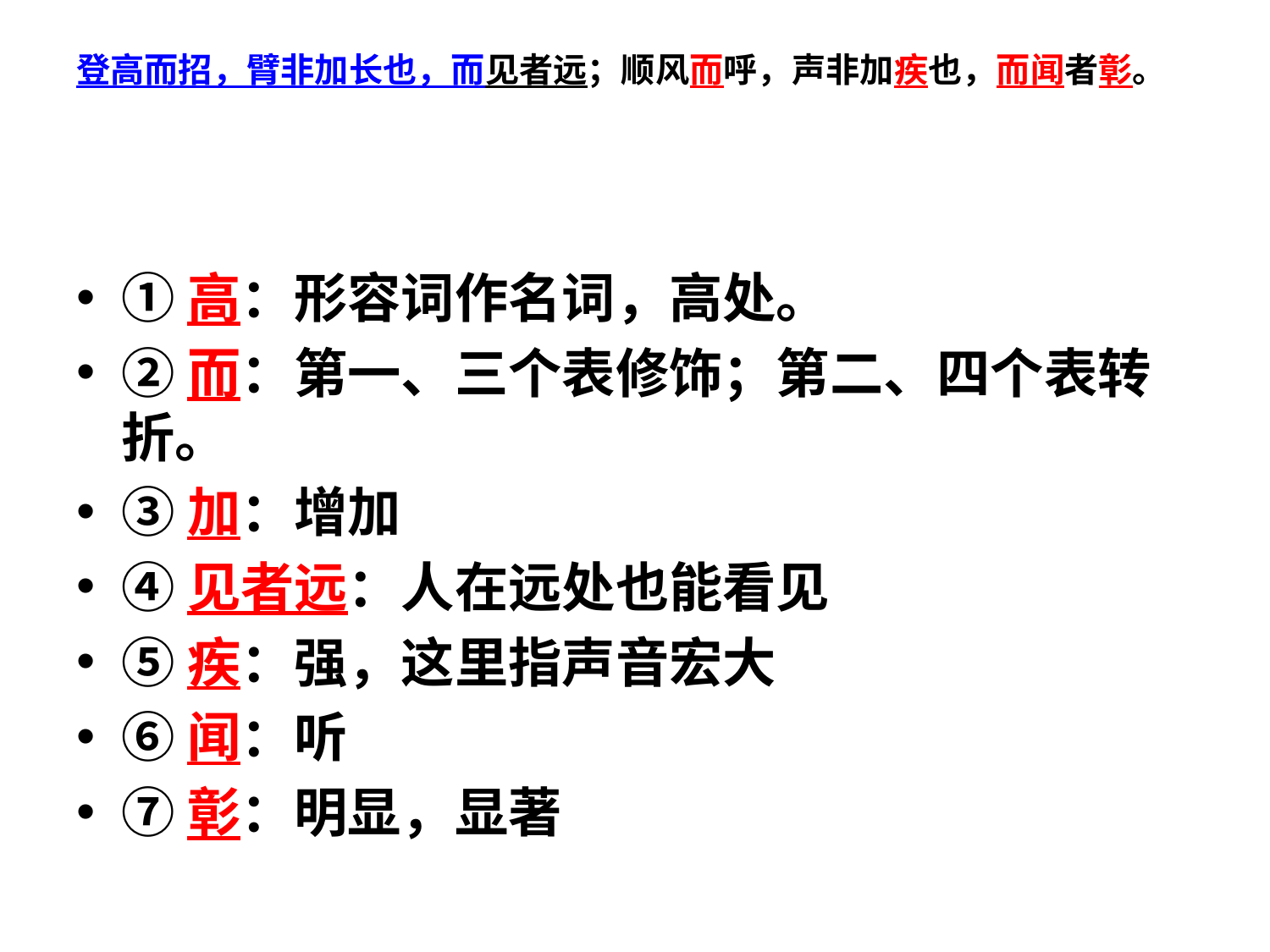

# 登高而招，臂非加长也，而见者远；顺风而呼，声非加疾也，而闻者彰。
①高：形容词作名词，高处。
②而：第一、三个表修饰；第二、四个表转折。
③加：增加
④见者远：人在远处也能看见
⑤疾：强，这里指声音宏大
⑥闻：听
⑦彰：明显，显著